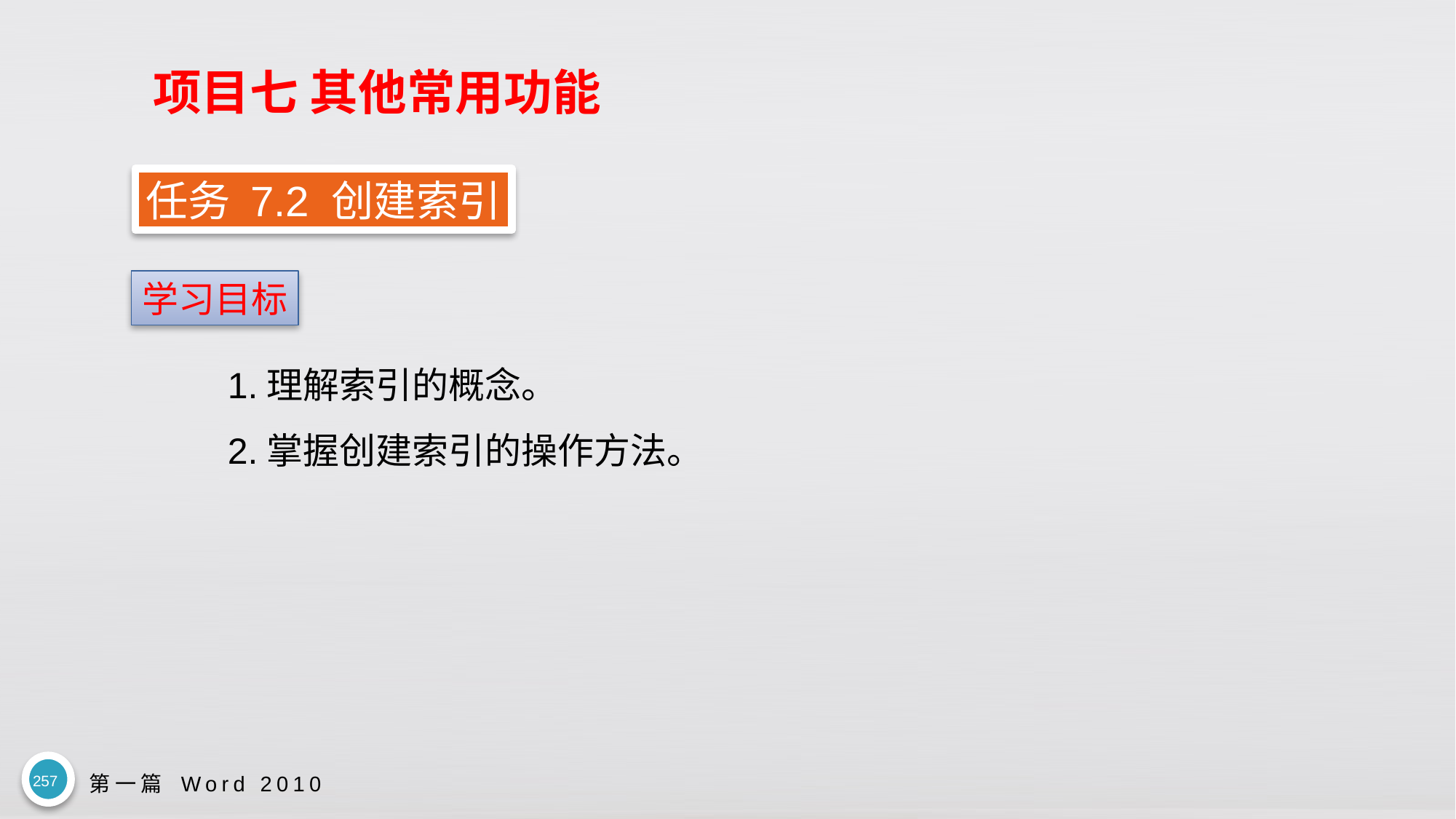

# 项目七 其他常用功能
任务 7.2 创建索引
学习目标
1.理解索引的概念。
2.掌握创建索引的操作方法。
257